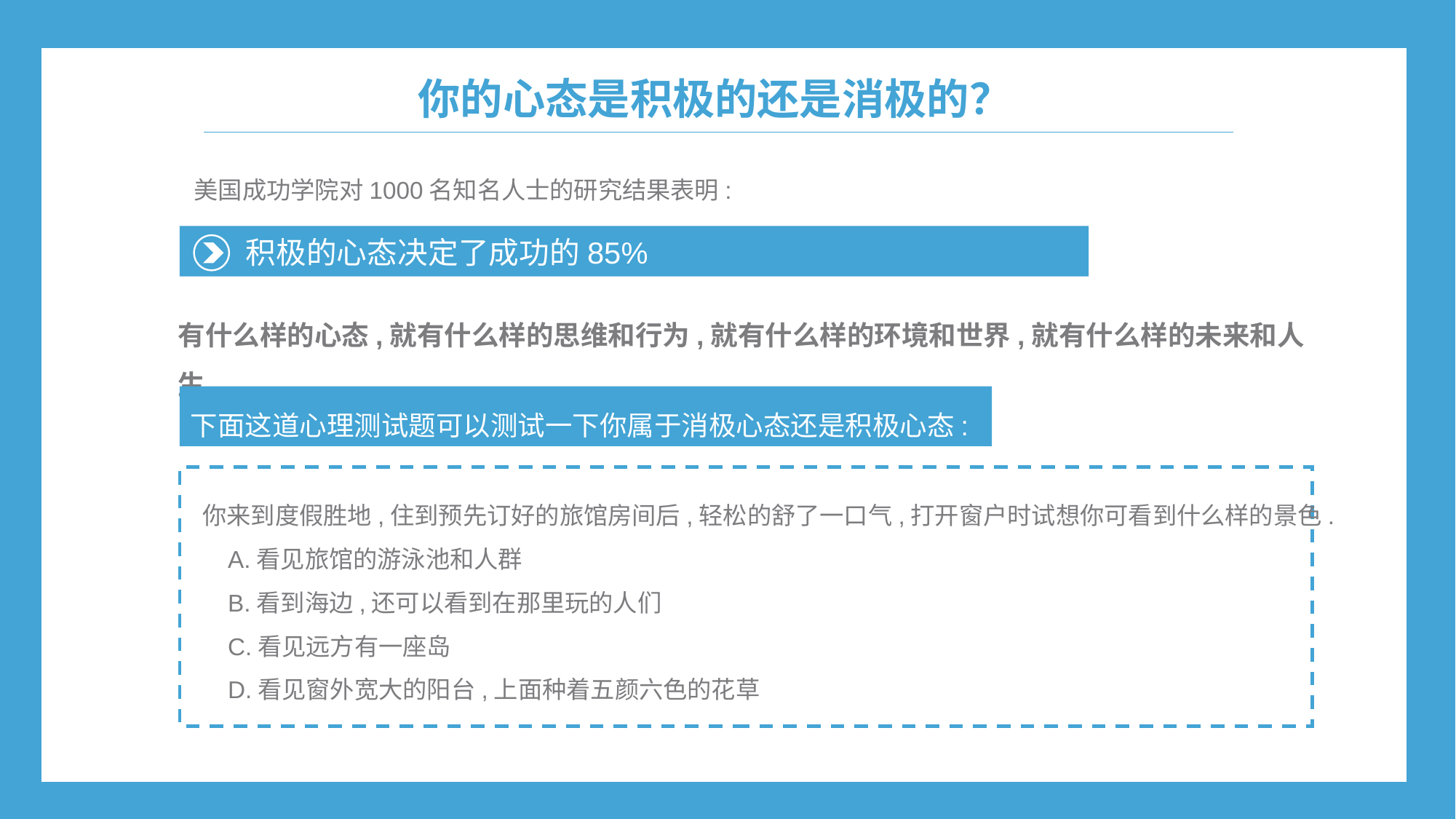

你的心态是积极的还是消极的？
美国成功学院对1000名知名人士的研究结果表明:

积极的心态决定了成功的85%

有什么样的心态,就有什么样的思维和行为,就有什么样的环境和世界,就有什么样的未来和人生。
下面这道心理测试题可以测试一下你属于消极心态还是积极心态:

 你来到度假胜地,住到预先订好的旅馆房间后,轻松的舒了一口气,打开窗户时试想你可看到什么样的景色.
     A.看见旅馆的游泳池和人群
     B.看到海边,还可以看到在那里玩的人们
     C.看见远方有一座岛
     D.看见窗外宽大的阳台,上面种着五颜六色的花草